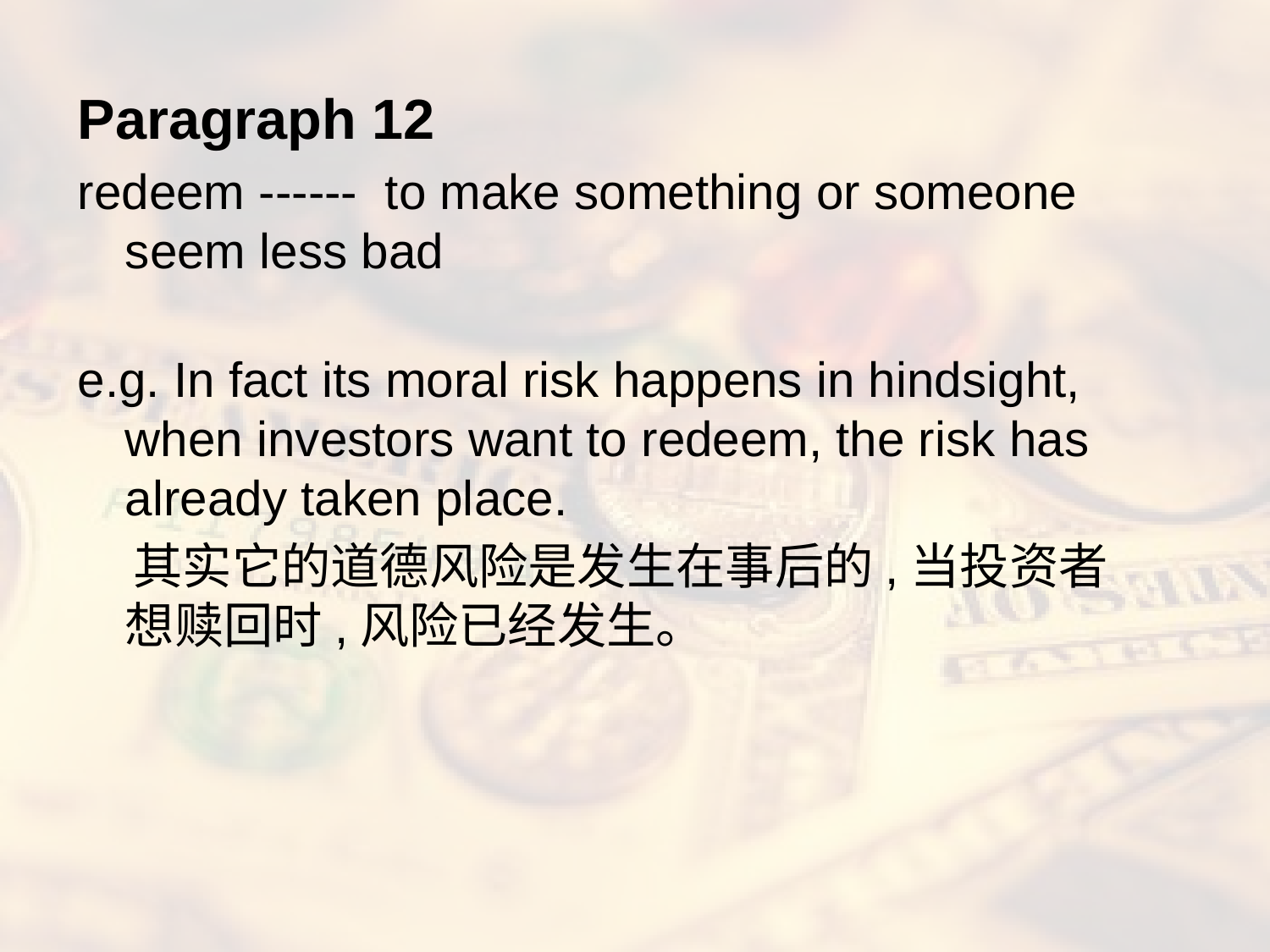

Paragraph 12
redeem ------  to make something or someone seem less bad
e.g. In fact its moral risk happens in hindsight, when investors want to redeem, the risk has already taken place.
    其实它的道德风险是发生在事后的,当投资者想赎回时,风险已经发生。